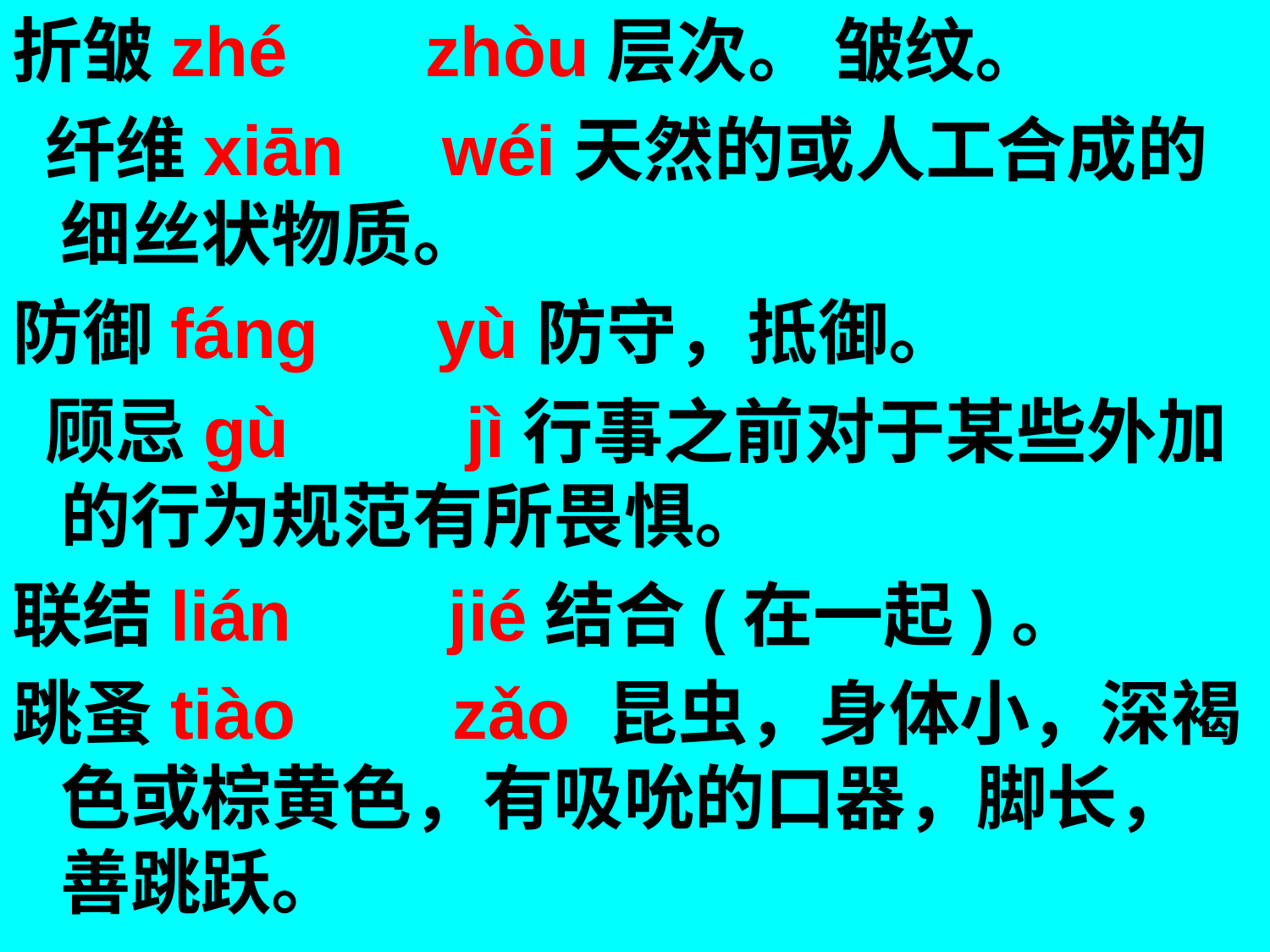

折皱zhé       zhòu层次。 皱纹。
 纤维xiān     wéi天然的或人工合成的细丝状物质。
防御fáng      yù防守，抵御。
 顾忌gù         jì行事之前对于某些外加的行为规范有所畏惧。
联结lián        jié结合(在一起)。
跳蚤tiào        zǎo 昆虫，身体小，深褐色或棕黄色，有吸吮的口器，脚长，善跳跃。

#